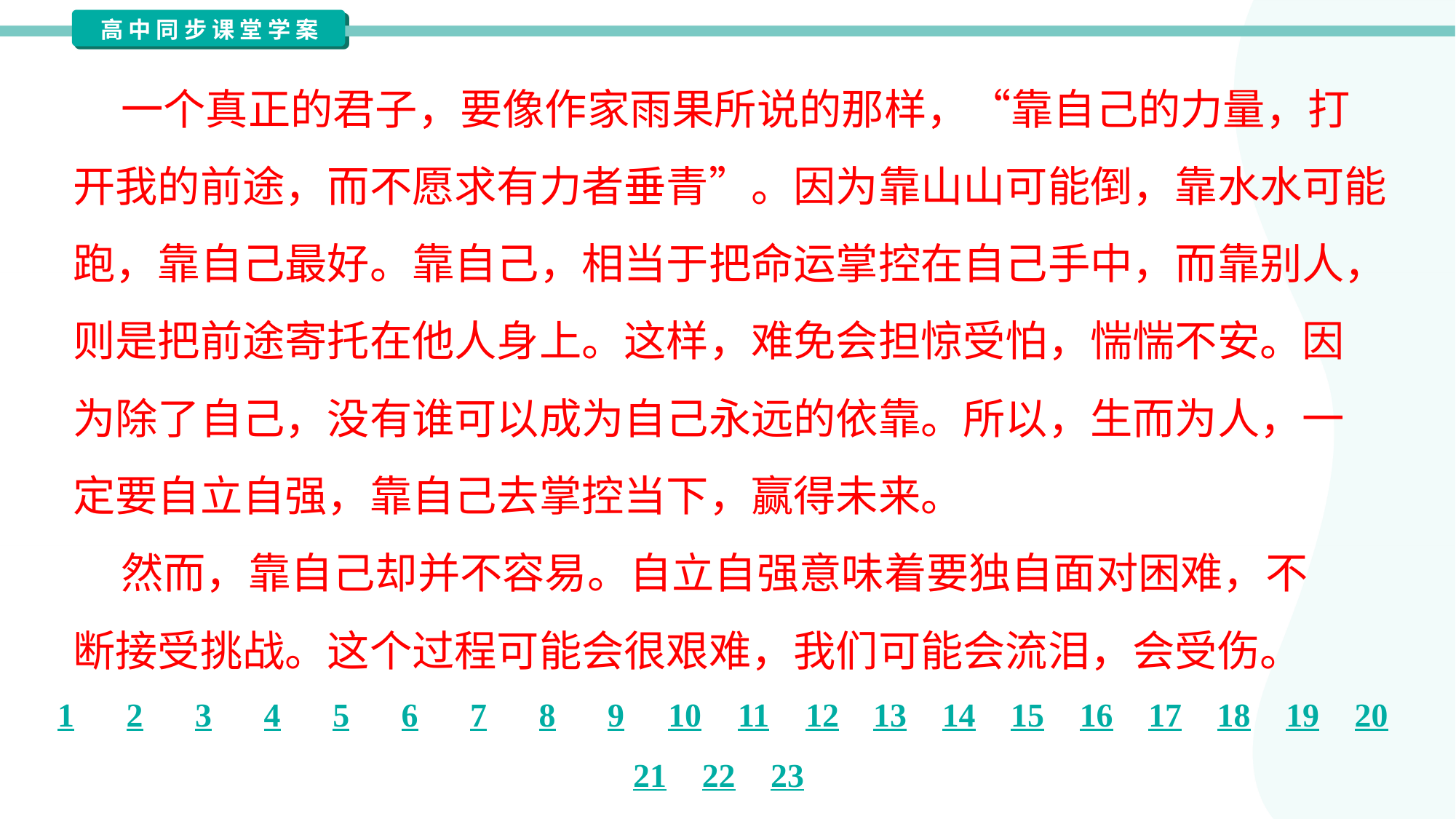

一个真正的君子，要像作家雨果所说的那样，“靠自己的力量，打
开我的前途，而不愿求有力者垂青”。因为靠山山可能倒，靠水水可能
跑，靠自己最好。靠自己，相当于把命运掌控在自己手中，而靠别人，
则是把前途寄托在他人身上。这样，难免会担惊受怕，惴惴不安。因
为除了自己，没有谁可以成为自己永远的依靠。所以，生而为人，一
定要自立自强，靠自己去掌控当下，赢得未来。
    然而，靠自己却并不容易。自立自强意味着要独自面对困难，不
断接受挑战。这个过程可能会很艰难，我们可能会流泪，会受伤。